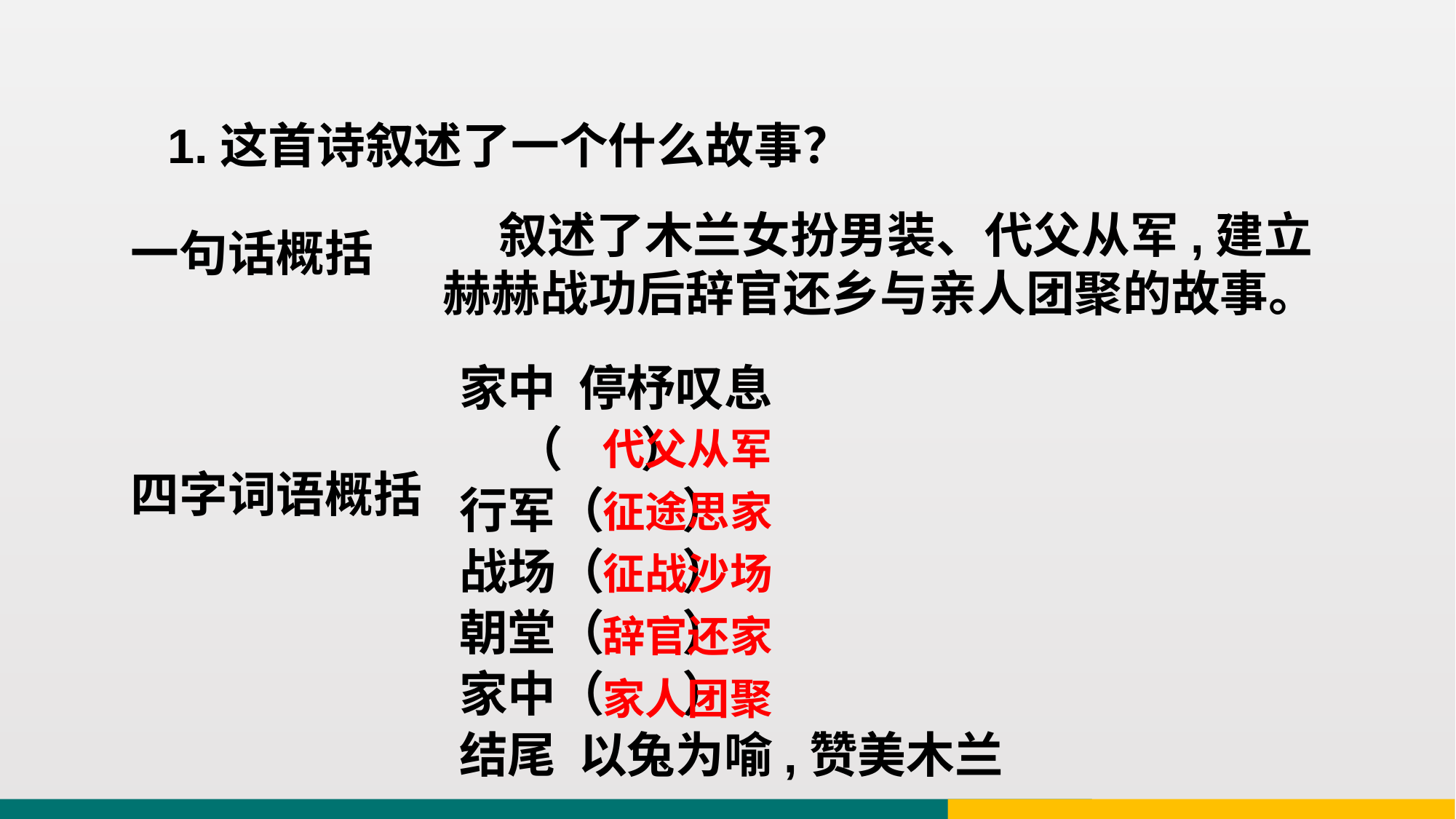

1.这首诗叙述了一个什么故事？
一句话概括
    叙述了木兰女扮男装、代父从军,建立赫赫战功后辞官还乡与亲人团聚的故事。
家中  停杼叹息
    （       ）
行军（       ）
战场（       ）
朝堂（       ）
家中（       ）
结尾  以兔为喻,赞美木兰
代父从军
四字词语概括
征途思家
征战沙场
辞官还家
家人团聚